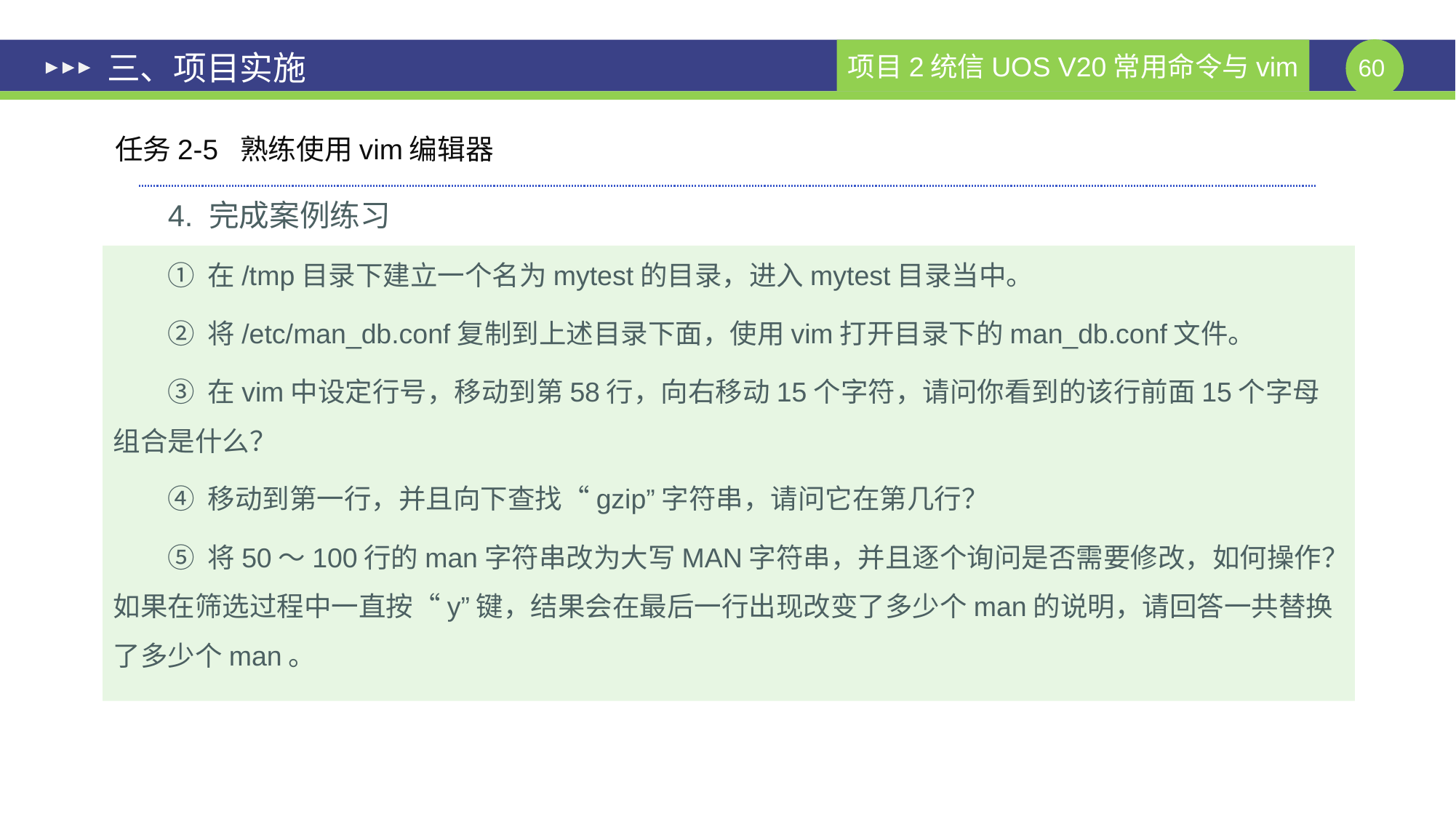

# 三、项目实施
任务2-5  熟练使用vim编辑器
4. 完成案例练习
① 在/tmp目录下建立一个名为mytest的目录，进入mytest目录当中。
② 将/etc/man_db.conf复制到上述目录下面，使用vim打开目录下的man_db.conf文件。
③ 在vim中设定行号，移动到第58行，向右移动15个字符，请问你看到的该行前面15个字母组合是什么？
④ 移动到第一行，并且向下查找“gzip”字符串，请问它在第几行？
⑤ 将50～100行的man字符串改为大写MAN字符串，并且逐个询问是否需要修改，如何操作？如果在筛选过程中一直按“y”键，结果会在最后一行出现改变了多少个man的说明，请回答一共替换了多少个man。